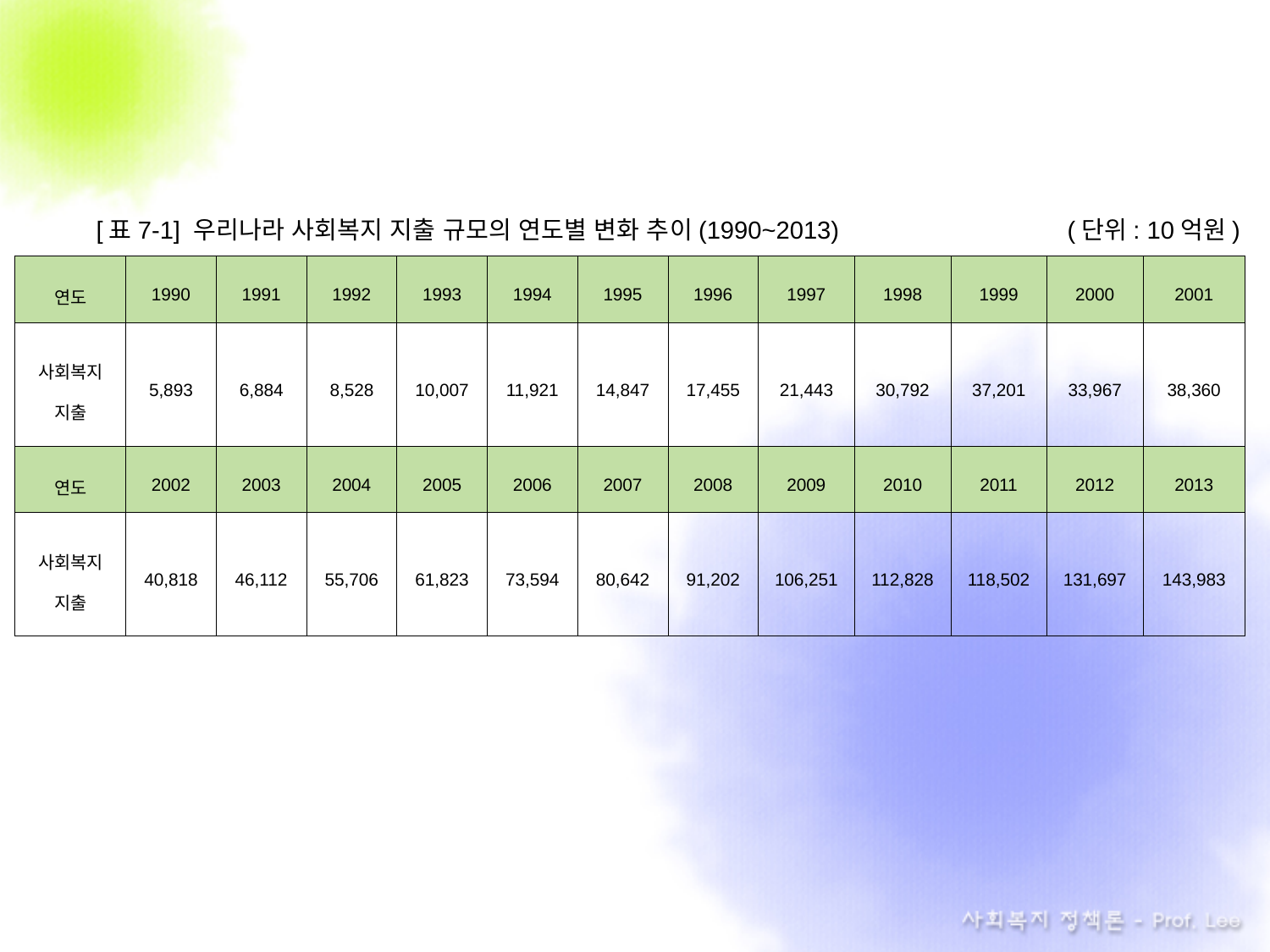

[표7-1] 우리나라 사회복지 지출 규모의 연도별 변화 추이(1990~2013)
(단위: 10억원)
| 연도 | 1990 | 1991 | 1992 | 1993 | 1994 | 1995 | 1996 | 1997 | 1998 | 1999 | 2000 | 2001 |
| --- | --- | --- | --- | --- | --- | --- | --- | --- | --- | --- | --- | --- |
| 사회복지 지출 | 5,893 | 6,884 | 8,528 | 10,007 | 11,921 | 14,847 | 17,455 | 21,443 | 30,792 | 37,201 | 33,967 | 38,360 |
| 연도 | 2002 | 2003 | 2004 | 2005 | 2006 | 2007 | 2008 | 2009 | 2010 | 2011 | 2012 | 2013 |
| 사회복지 지출 | 40,818 | 46,112 | 55,706 | 61,823 | 73,594 | 80,642 | 91,202 | 106,251 | 112,828 | 118,502 | 131,697 | 143,983 |